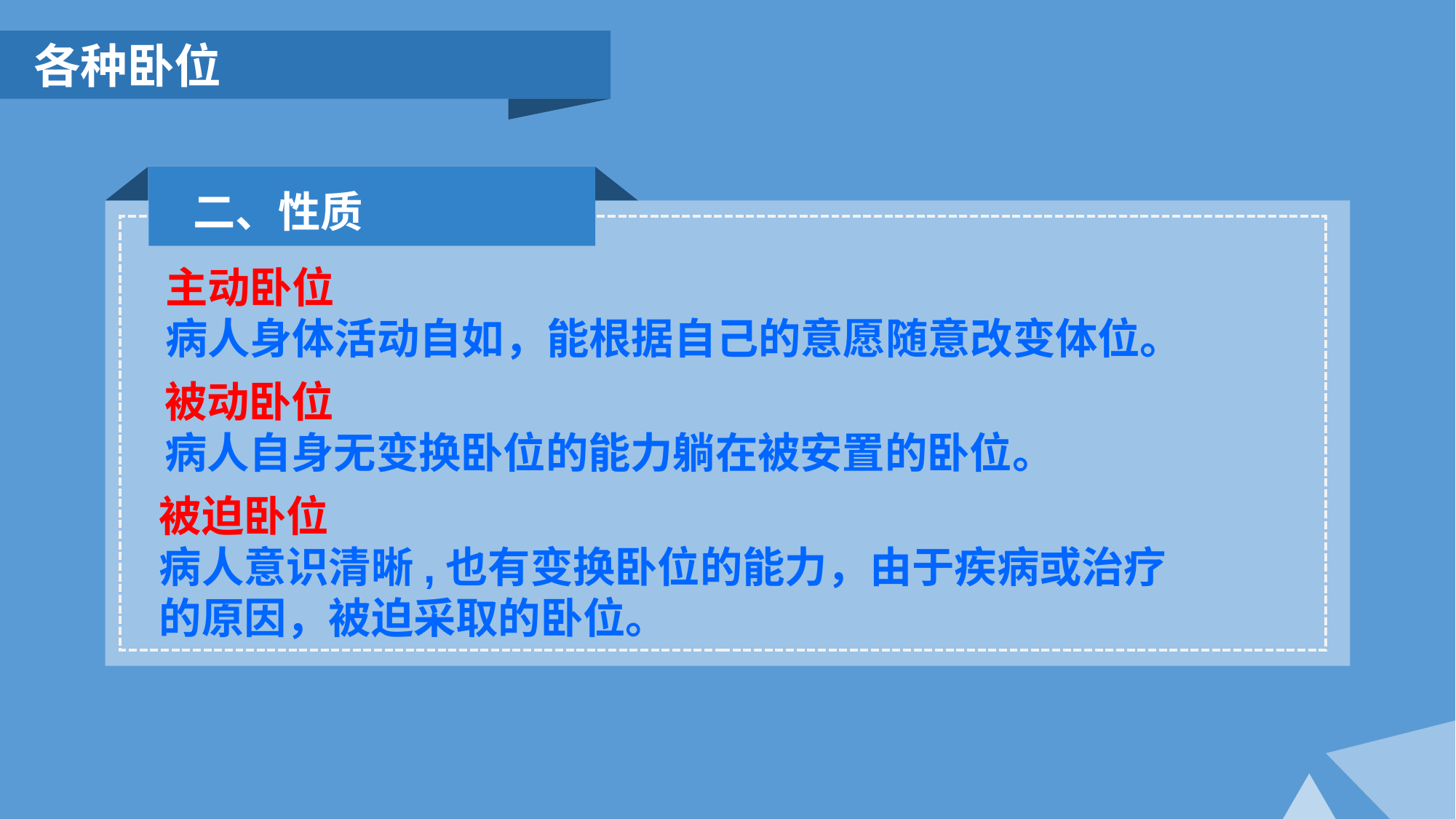

各种卧位

二、性质

主动卧位
病人身体活动自如，能根据自己的意愿随意改变体位。
被动卧位
病人自身无变换卧位的能力躺在被安置的卧位。
被迫卧位
病人意识清晰,也有变换卧位的能力，由于疾病或治疗的原因，被迫采取的卧位。